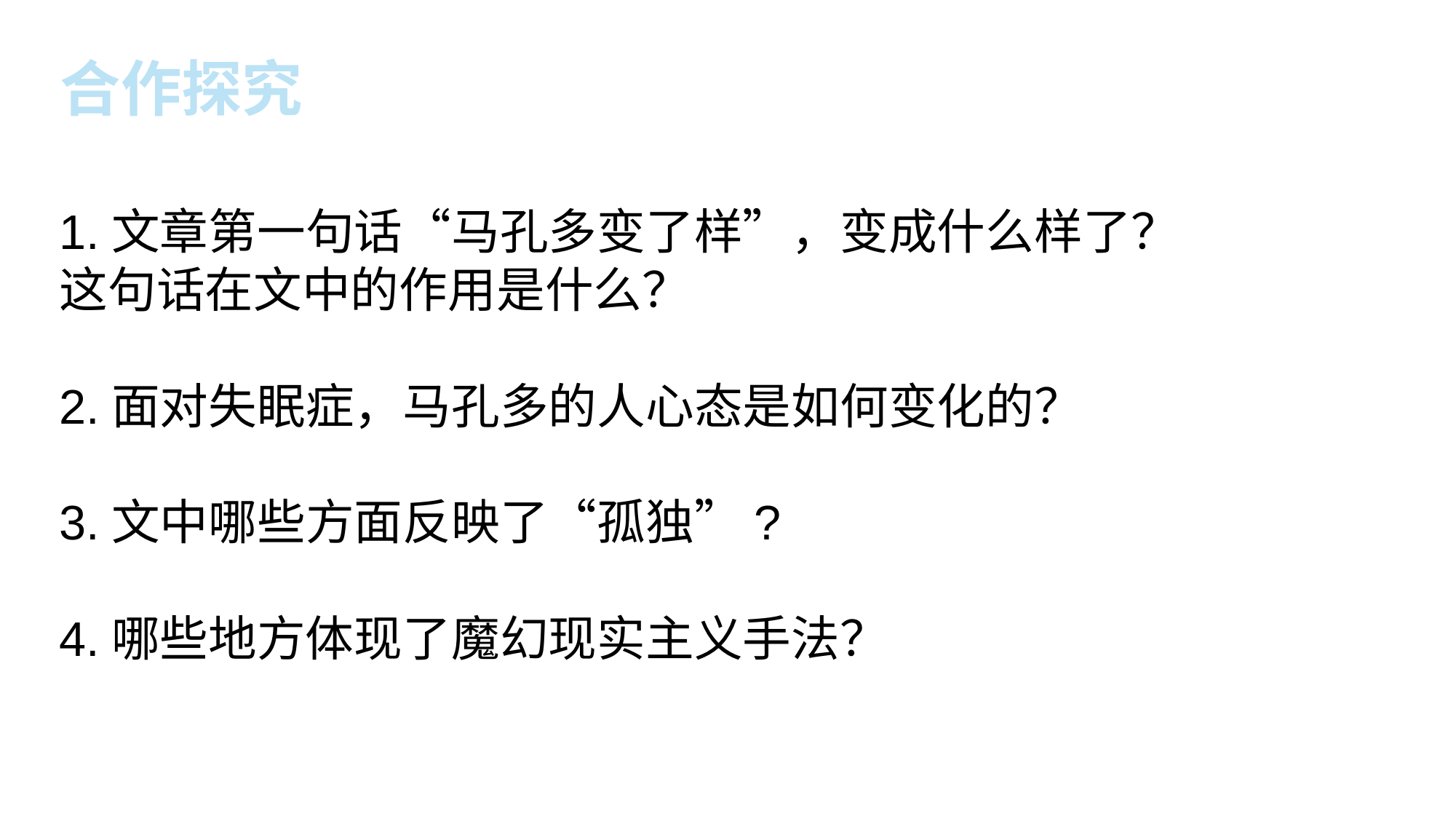

合作探究
1.文章第一句话“马孔多变了样”，变成什么样了？
这句话在文中的作用是什么？

2.面对失眠症，马孔多的人心态是如何变化的？

3.文中哪些方面反映了“孤独”?

4.哪些地方体现了魔幻现实主义手法？